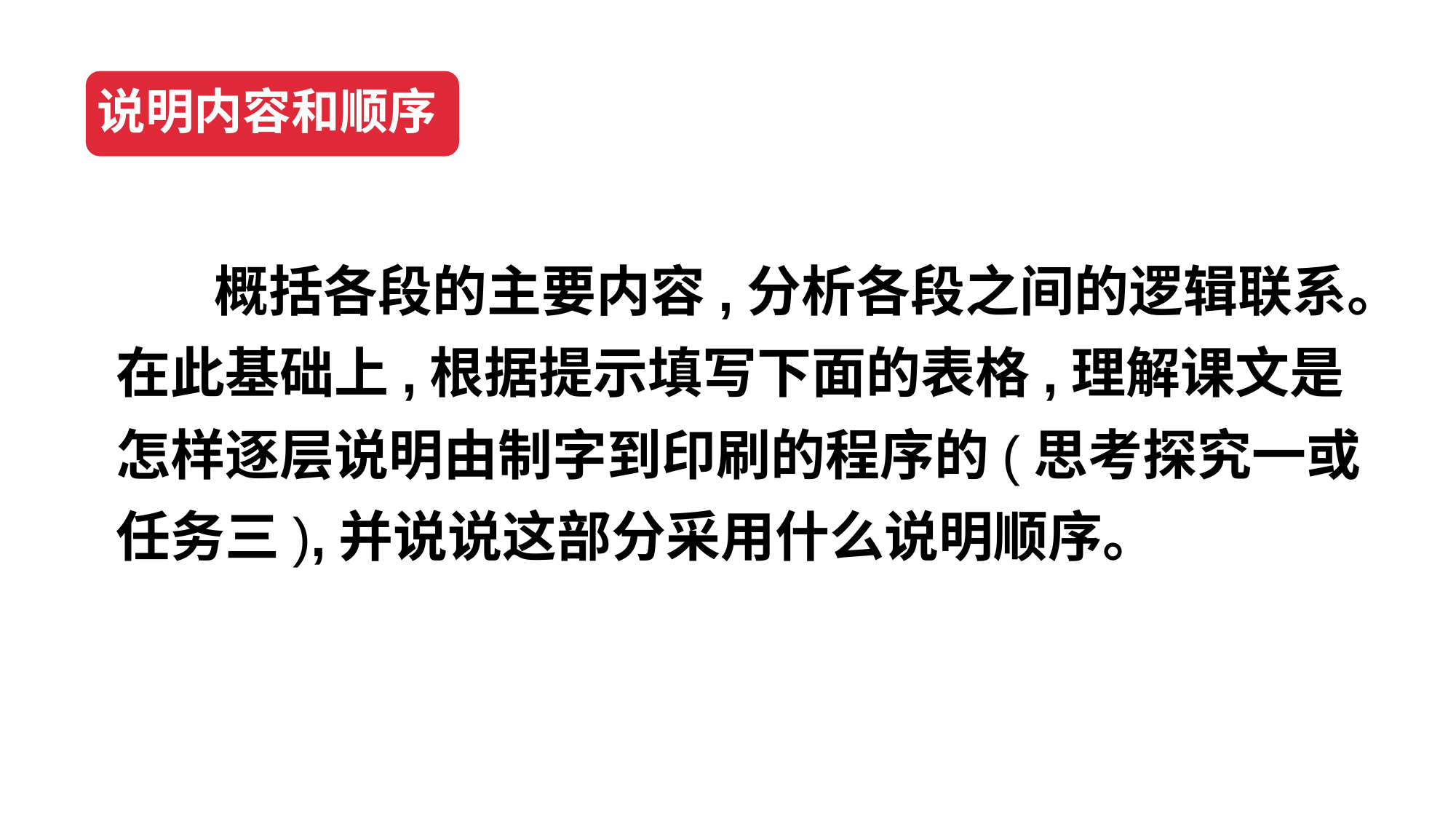

说明内容和顺序
       概括各段的主要内容,分析各段之间的逻辑联系。在此基础上,根据提示填写下面的表格,理解课文是怎样逐层说明由制字到印刷的程序的(思考探究一或任务三),并说说这部分采用什么说明顺序。